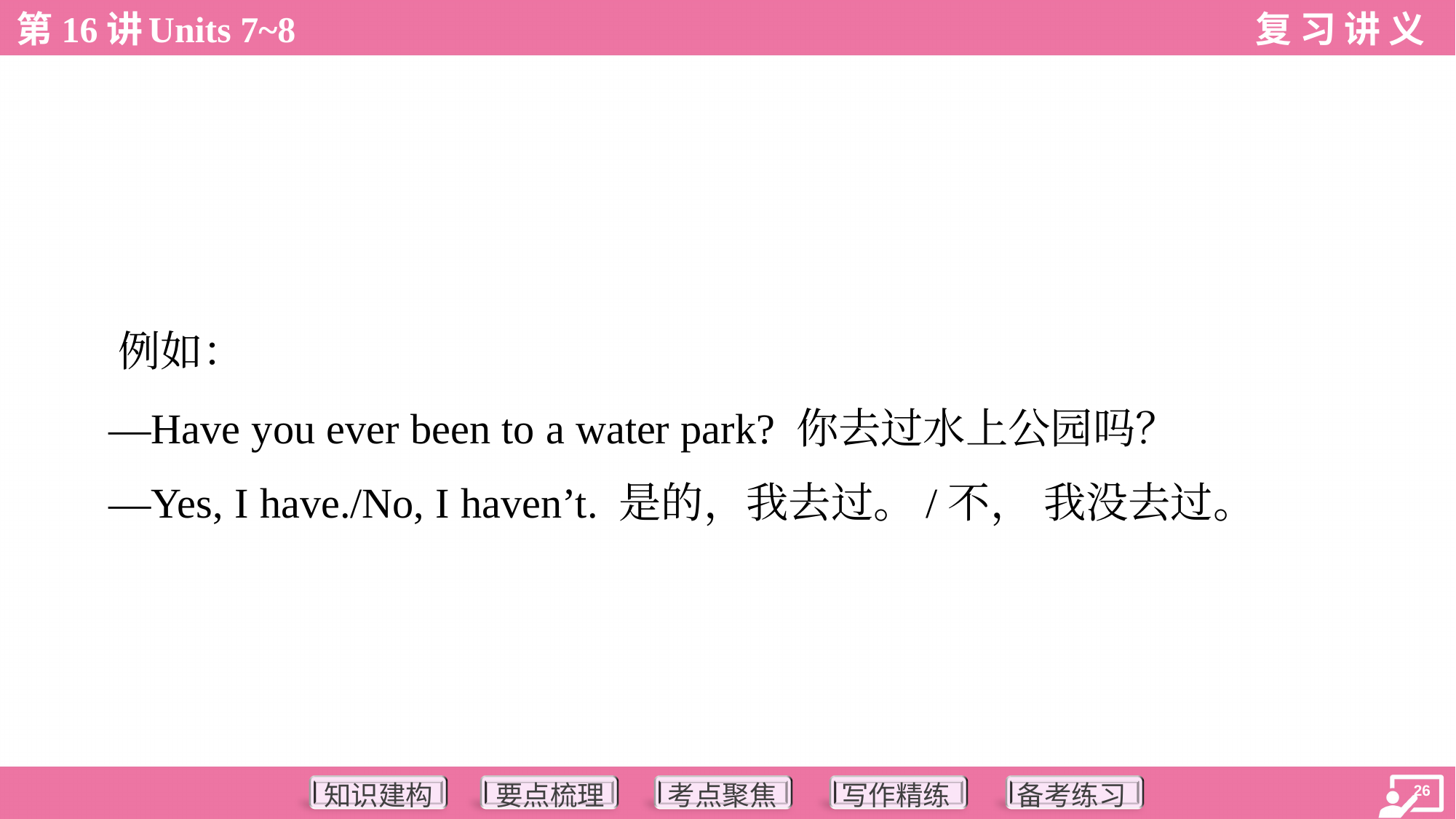

例如：
    —Have you ever been to a water park? 你去过水上公园吗？
    —Yes, I have./No, I haven’t. 是的，我去过。/不， 我没去过。